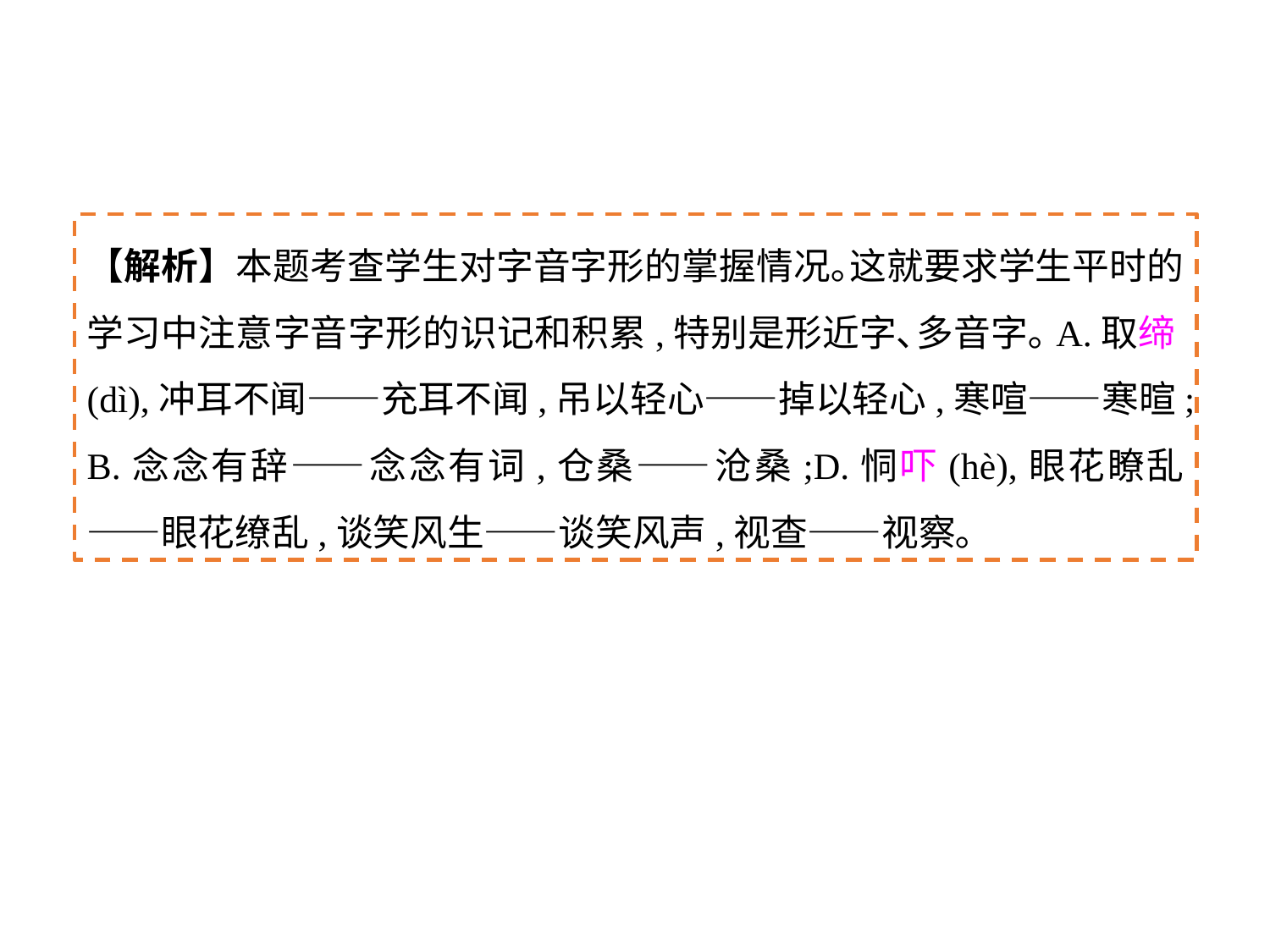

【解析】本题考查学生对字音字形的掌握情况｡这就要求学生平时的学习中注意字音字形的识记和积累,特别是形近字､多音字｡A.取缔(dì),冲耳不闻——充耳不闻,吊以轻心——掉以轻心,寒喧——寒暄;B.念念有辞——念念有词,仓桑——沧桑;D.恫吓(hè),眼花瞭乱——眼花缭乱,谈笑风生——谈笑风声,视查——视察｡